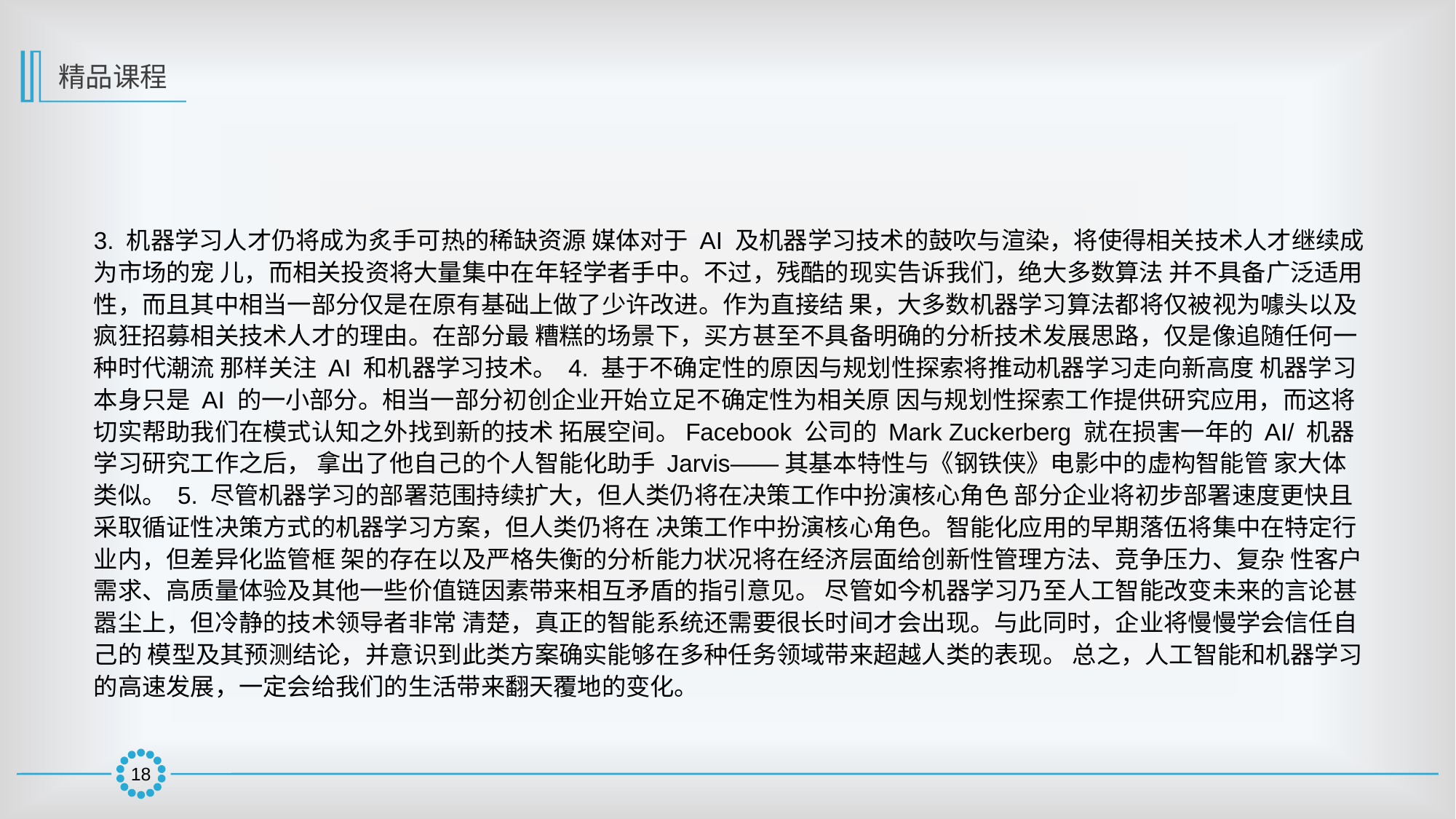

精品课程
3. 机器学习人才仍将成为炙手可热的稀缺资源 媒体对于 AI 及机器学习技术的鼓吹与渲染，将使得相关技术人才继续成为市场的宠 儿，而相关投资将大量集中在年轻学者手中。不过，残酷的现实告诉我们，绝大多数算法 并不具备广泛适用性，而且其中相当一部分仅是在原有基础上做了少许改进。作为直接结 果，大多数机器学习算法都将仅被视为噱头以及疯狂招募相关技术人才的理由。在部分最 糟糕的场景下，买方甚至不具备明确的分析技术发展思路，仅是像追随任何一种时代潮流 那样关注 AI 和机器学习技术。 4. 基于不确定性的原因与规划性探索将推动机器学习走向新高度 机器学习本身只是 AI 的一小部分。相当一部分初创企业开始立足不确定性为相关原 因与规划性探索工作提供研究应用，而这将切实帮助我们在模式认知之外找到新的技术 拓展空间。Facebook 公司的 Mark Zuckerberg 就在损害一年的 AI/ 机器学习研究工作之后， 拿出了他自己的个人智能化助手 Jarvis——其基本特性与《钢铁侠》电影中的虚构智能管 家大体类似。 5. 尽管机器学习的部署范围持续扩大，但人类仍将在决策工作中扮演核心角色 部分企业将初步部署速度更快且采取循证性决策方式的机器学习方案，但人类仍将在 决策工作中扮演核心角色。智能化应用的早期落伍将集中在特定行业内，但差异化监管框 架的存在以及严格失衡的分析能力状况将在经济层面给创新性管理方法、竞争压力、复杂 性客户需求、高质量体验及其他一些价值链因素带来相互矛盾的指引意见。 尽管如今机器学习乃至人工智能改变未来的言论甚嚣尘上，但冷静的技术领导者非常 清楚，真正的智能系统还需要很长时间才会出现。与此同时，企业将慢慢学会信任自己的 模型及其预测结论，并意识到此类方案确实能够在多种任务领域带来超越人类的表现。 总之，人工智能和机器学习的高速发展，一定会给我们的生活带来翻天覆地的变化。

18